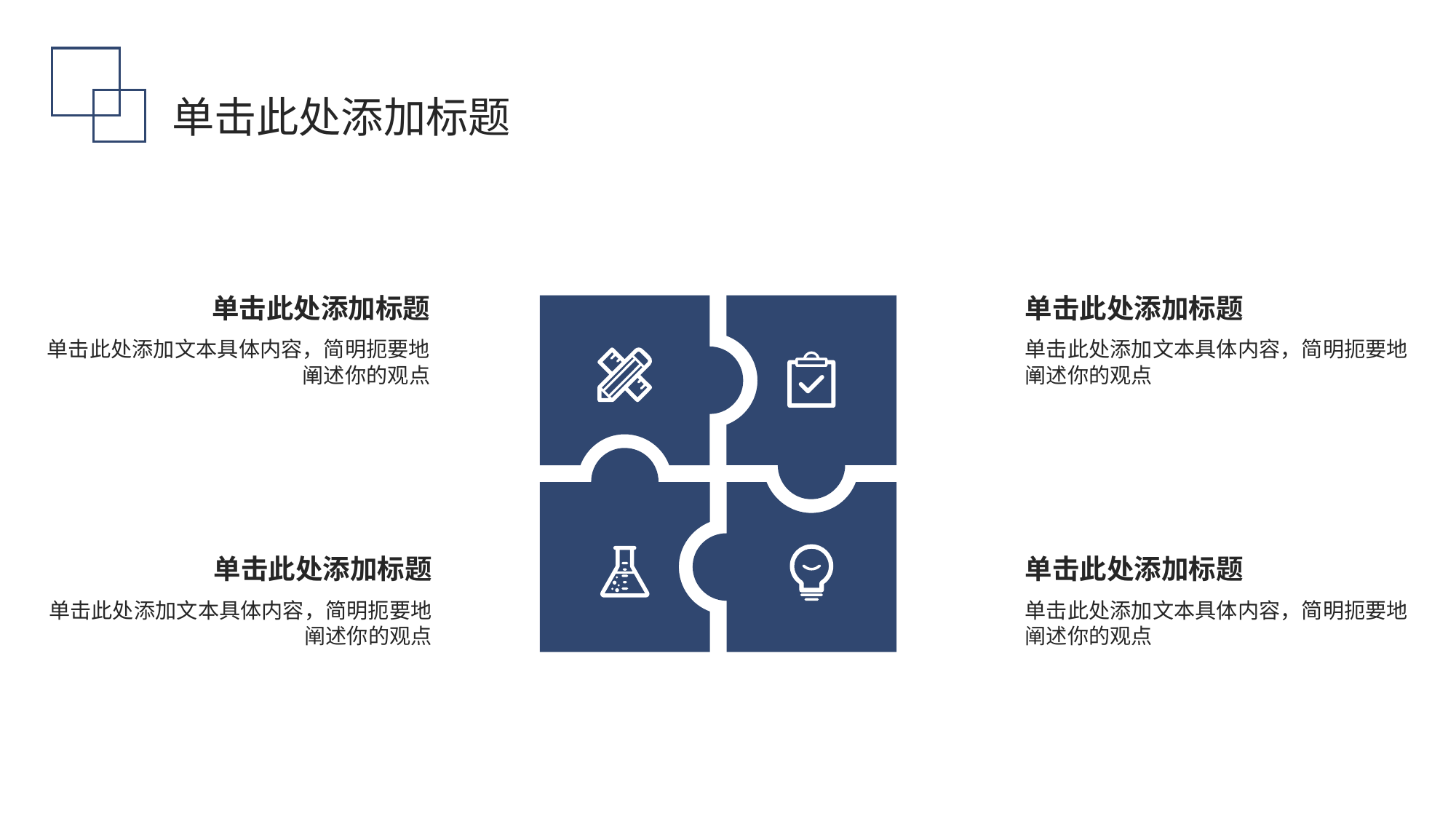

单击此处添加标题
单击此处添加标题
单击此处添加标题

单击此处添加文本具体内容，简明扼要地阐述你的观点
单击此处添加文本具体内容，简明扼要地阐述你的观点

单击此处添加标题
单击此处添加标题

单击此处添加文本具体内容，简明扼要地阐述你的观点
单击此处添加文本具体内容，简明扼要地阐述你的观点